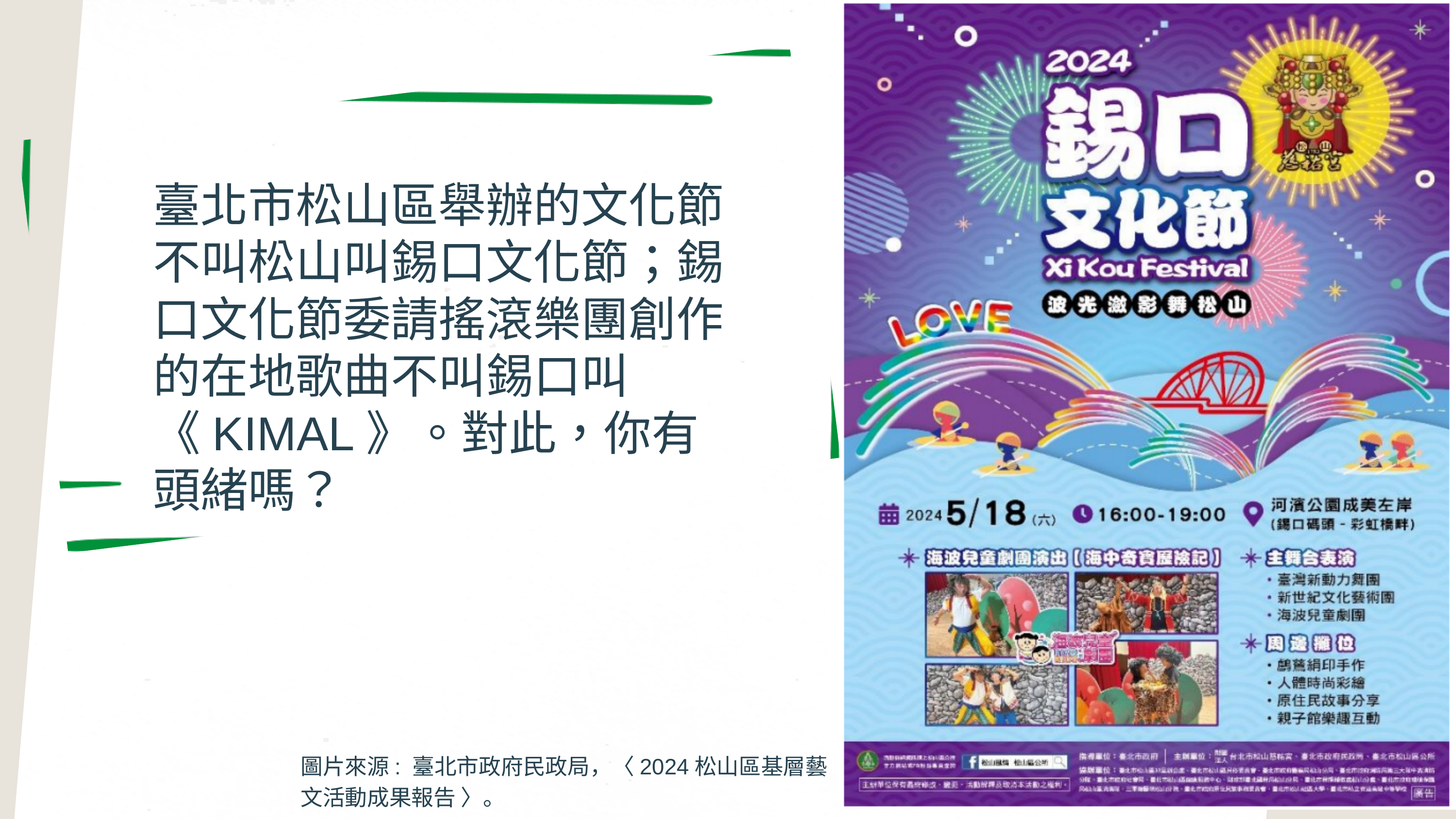

臺北市松山區舉辦的文化節不叫松山叫錫口文化節；錫口文化節委請搖滾樂團創作的在地歌曲不叫錫口叫《KIMAL》。對此，你有頭緒嗎？
圖片來源: 臺北市政府民政局，〈2024松山區基層藝文活動成果報告 〉。